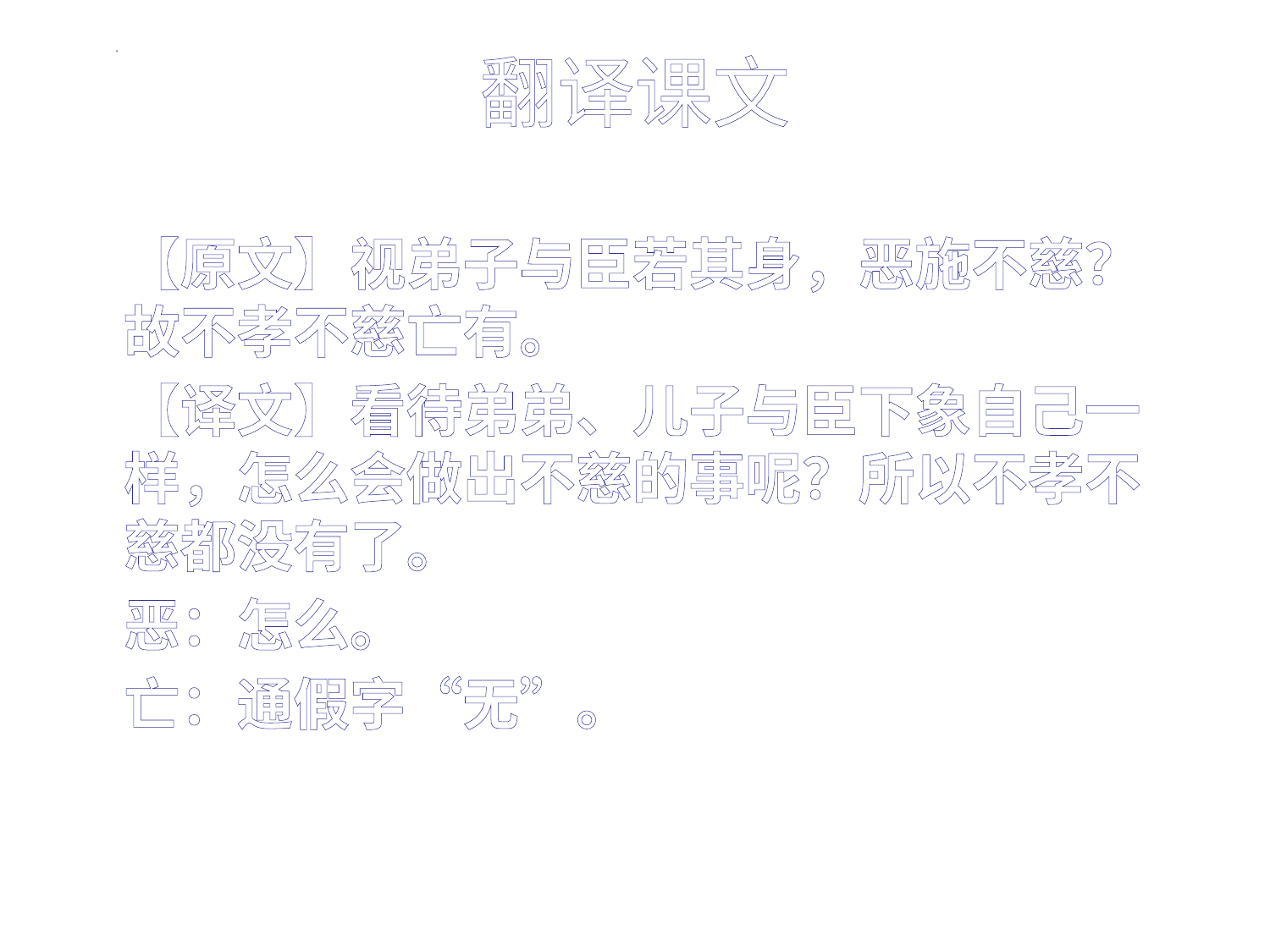

# 翻译课文
【原文】视弟子与臣若其身，恶施不慈？故不孝不慈亡有。
【译文】看待弟弟、儿子与臣下象自己一样，怎么会做出不慈的事呢？所以不孝不慈都没有了。
恶：怎么。
亡：通假字“无”。